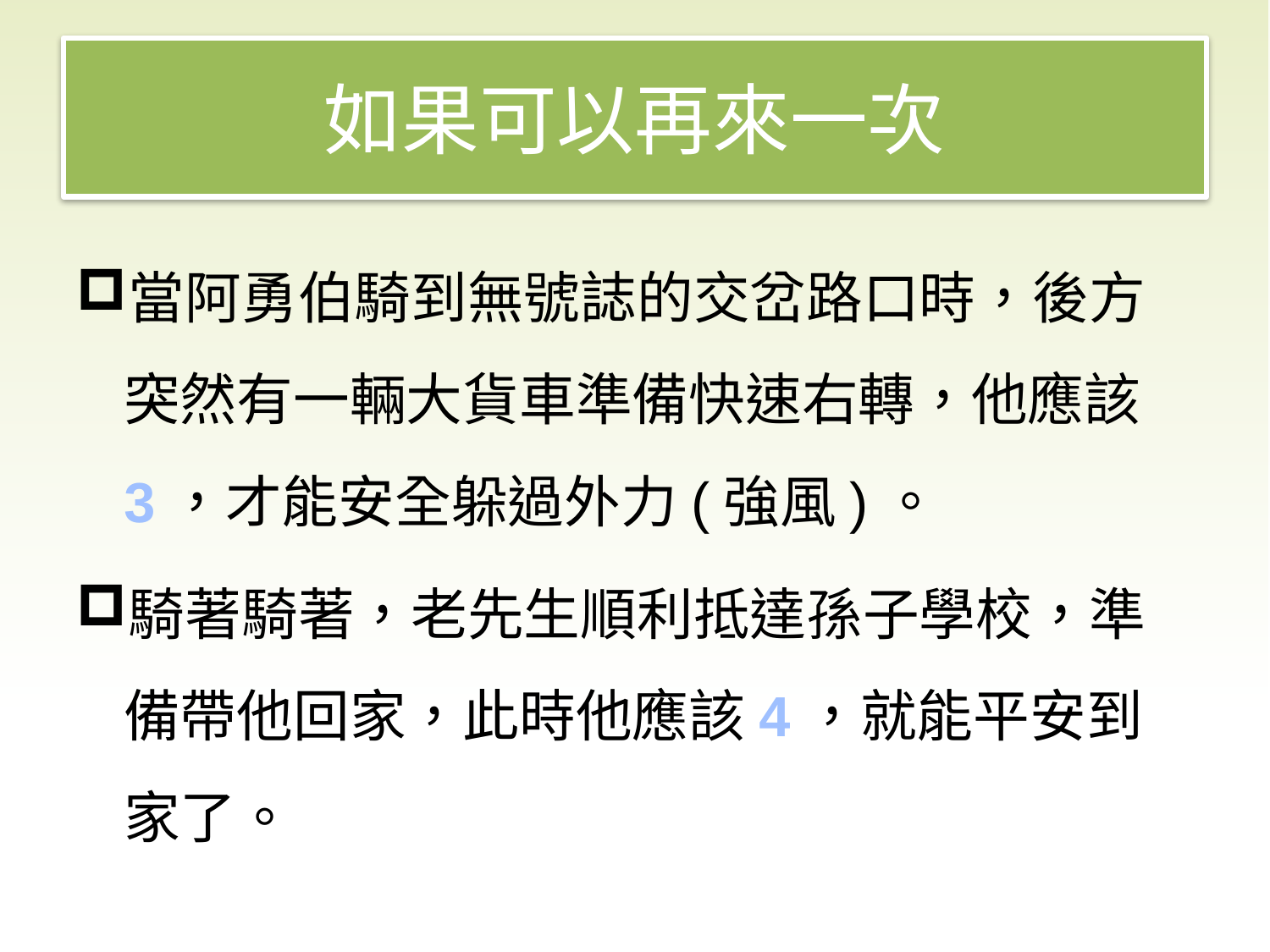

# 如果可以再來一次
當阿勇伯騎到無號誌的交岔路口時，後方突然有一輛大貨車準備快速右轉，他應該3，才能安全躲過外力(強風)。
騎著騎著，老先生順利抵達孫子學校，準備帶他回家，此時他應該4，就能平安到家了。